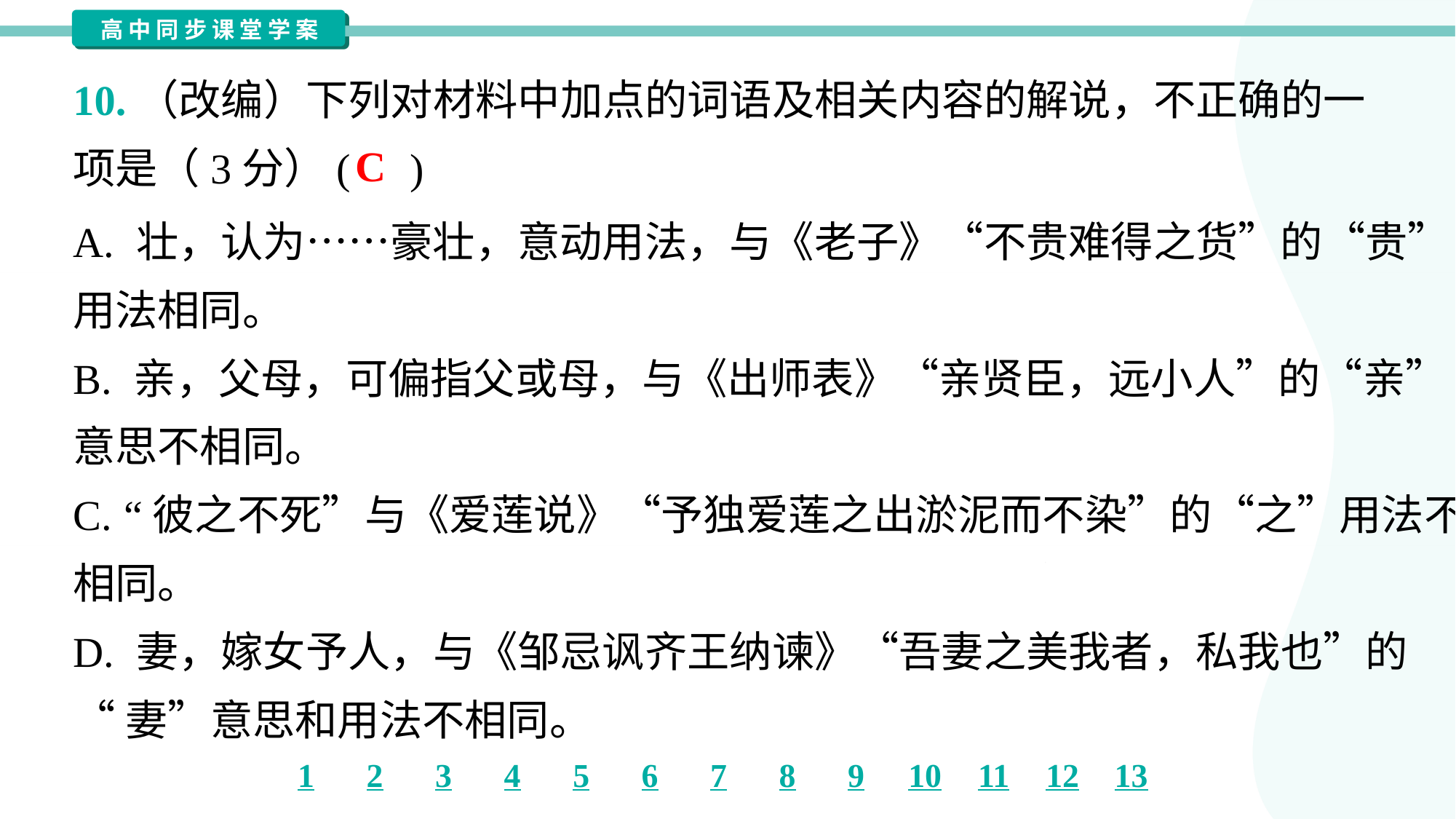

10.（改编）下列对材料中加点的词语及相关内容的解说，不正确的一
项是（3分）(     )
C
A. 壮，认为……豪壮，意动用法，与《老子》“不贵难得之货”的“贵”
用法相同。
B. 亲，父母，可偏指父或母，与《出师表》“亲贤臣，远小人”的“亲”
意思不相同。
C. “彼之不死”与《爱莲说》“予独爱莲之出淤泥而不染”的“之”用法不
相同。
D. 妻，嫁女予人，与《邹忌讽齐王纳谏》“吾妻之美我者，私我也”的
“妻”意思和用法不相同。